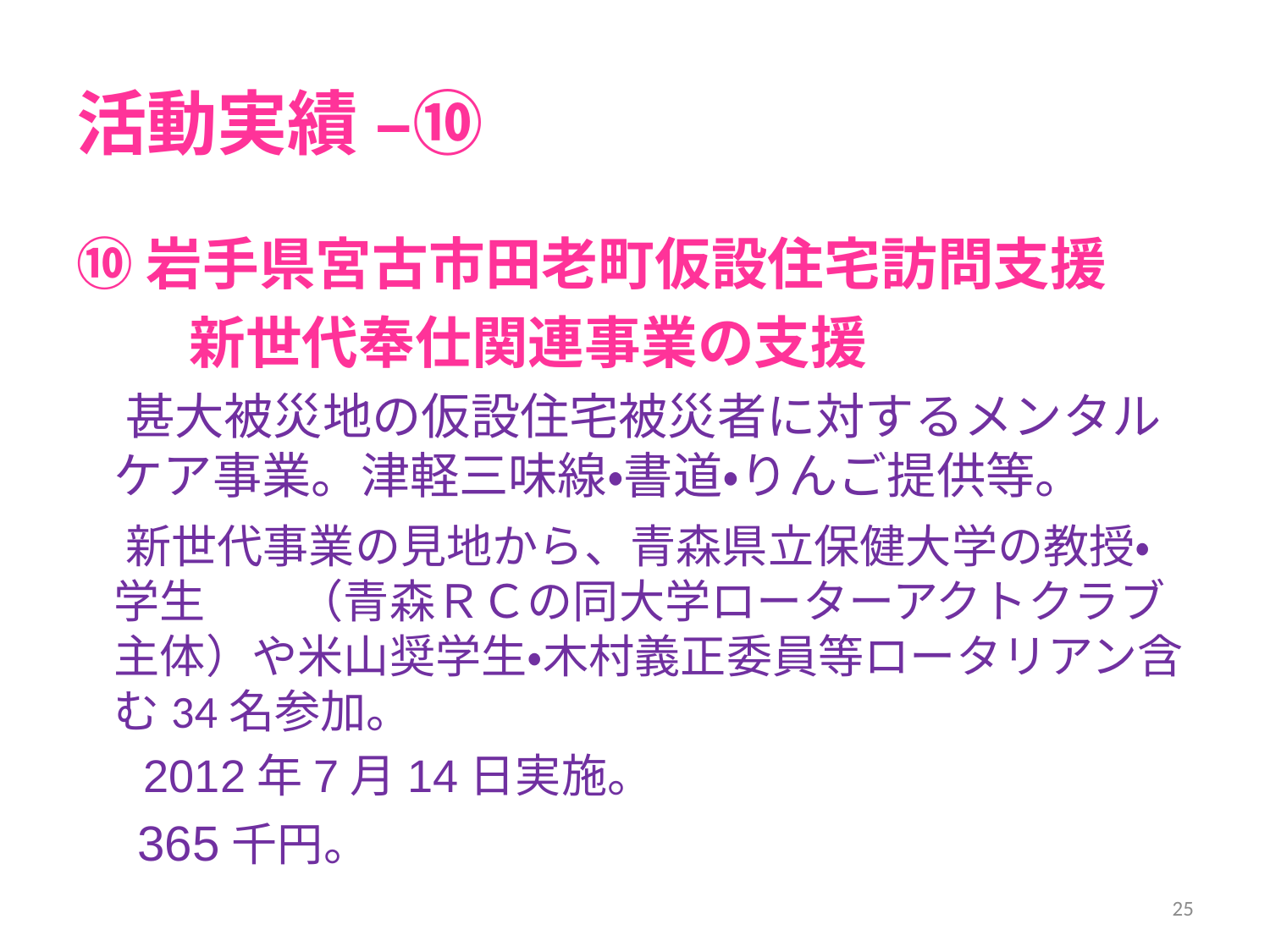

# 活動実績 –⑩
⑩岩手県宮古市田老町仮設住宅訪問支援
　　新世代奉仕関連事業の支援
　甚大被災地の仮設住宅被災者に対するメンタルケア事業。津軽三味線・書道・りんご提供等。
　新世代事業の見地から、青森県立保健大学の教授・学生　　（青森ＲＣの同大学ローターアクトクラブ主体）や米山奨学生・木村義正委員等ロータリアン含む34名参加。
　 2012年7月14日実施。
　365千円。

25